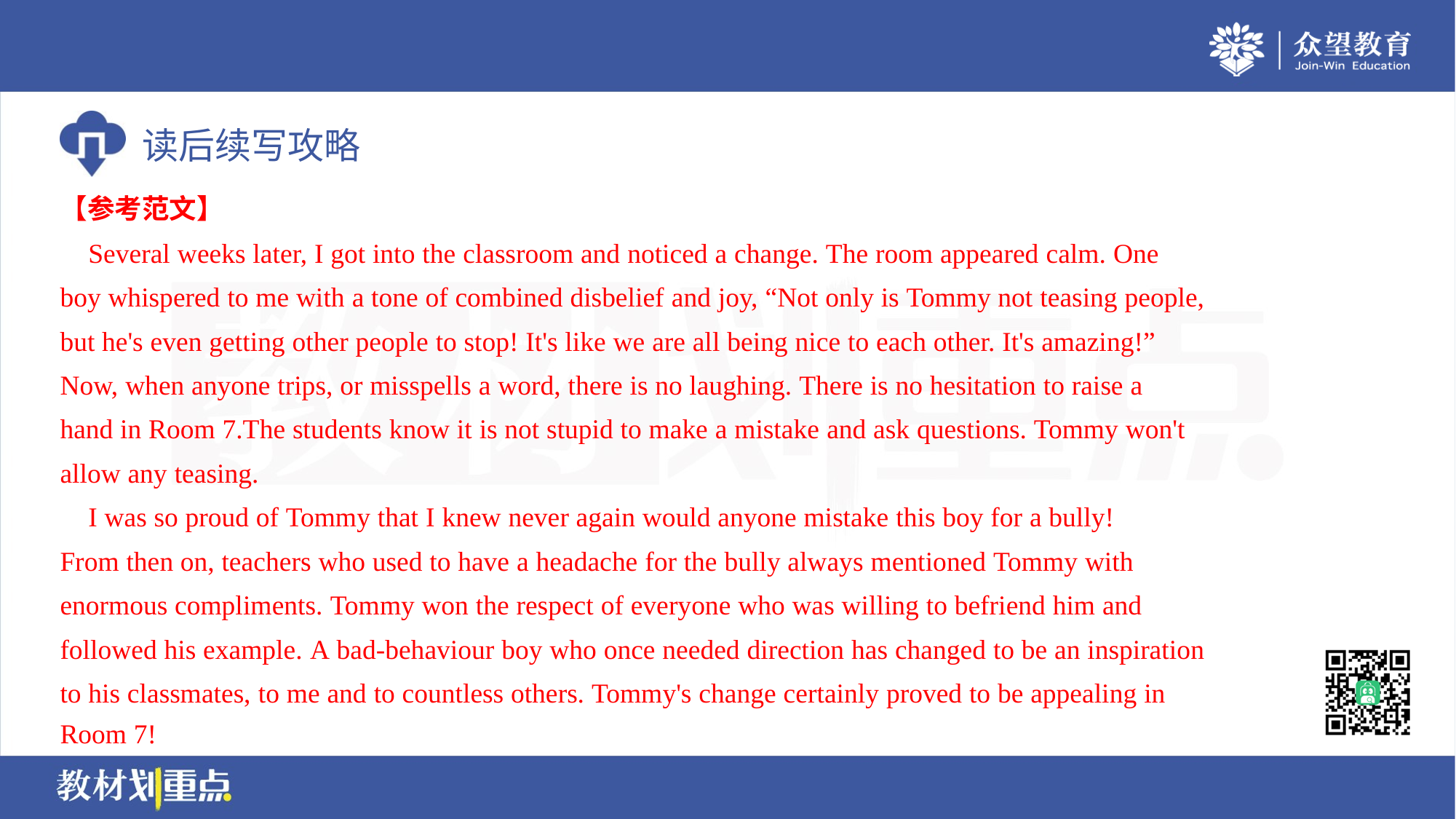

【参考范文】
    Several weeks later, I got into the classroom and noticed a change. The room appeared calm. One
boy whispered to me with a tone of combined disbelief and joy, “Not only is Tommy not teasing people,
but he's even getting other people to stop! It's like we are all being nice to each other. It's amazing!”
Now, when anyone trips, or misspells a word, there is no laughing. There is no hesitation to raise a
hand in Room 7.The students know it is not stupid to make a mistake and ask questions. Tommy won't
allow any teasing.
    I was so proud of Tommy that I knew never again would anyone mistake this boy for a bully!
From then on, teachers who used to have a headache for the bully always mentioned Tommy with
enormous compliments. Tommy won the respect of everyone who was willing to befriend him and
followed his example. A bad-behaviour boy who once needed direction has changed to be an inspiration
to his classmates, to me and to countless others. Tommy's change certainly proved to be appealing in
Room 7!